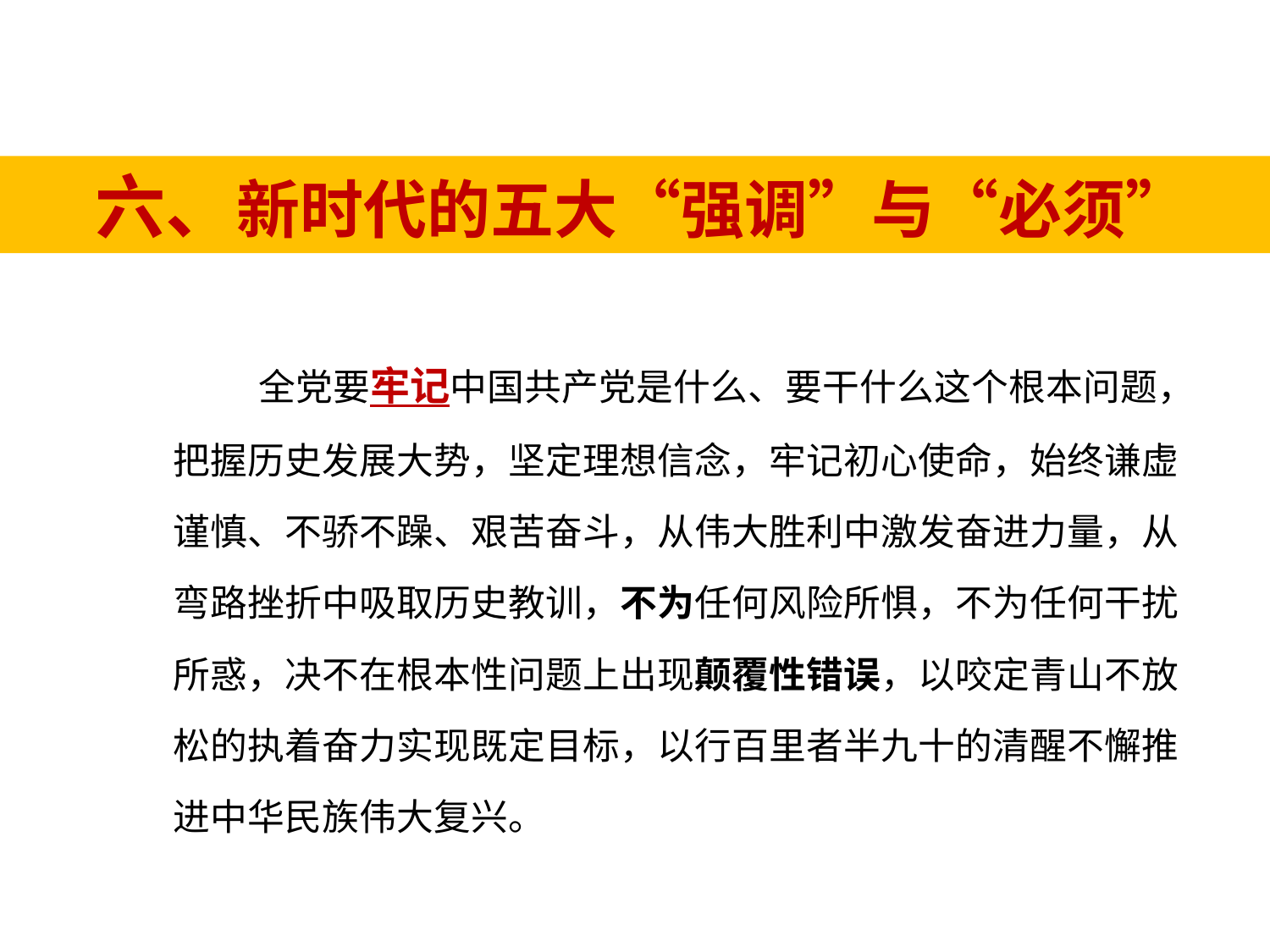

六、新时代的五大“强调”与“必须”
            全党要牢记中国共产党是什么、要干什么这个根本问题，把握历史发展大势，坚定理想信念，牢记初心使命，始终谦虚谨慎、不骄不躁、艰苦奋斗，从伟大胜利中激发奋进力量，从弯路挫折中吸取历史教训，不为任何风险所惧，不为任何干扰所惑，决不在根本性问题上出现颠覆性错误，以咬定青山不放松的执着奋力实现既定目标，以行百里者半九十的清醒不懈推进中华民族伟大复兴。